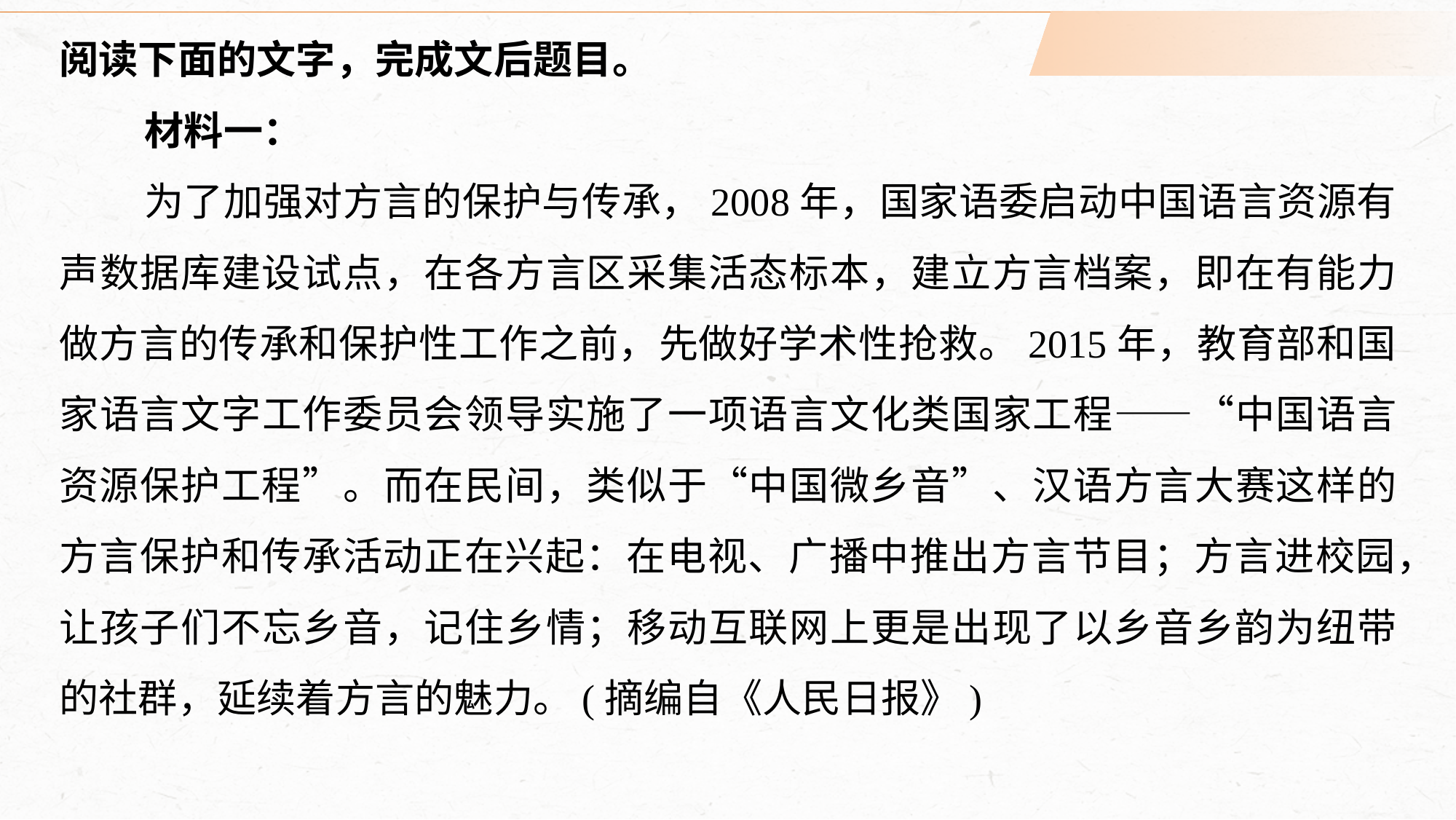

阅读下面的文字，完成文后题目。
材料一：
为了加强对方言的保护与传承，2008年，国家语委启动中国语言资源有声数据库建设试点，在各方言区采集活态标本，建立方言档案，即在有能力做方言的传承和保护性工作之前，先做好学术性抢救。2015年，教育部和国家语言文字工作委员会领导实施了一项语言文化类国家工程——“中国语言资源保护工程”。而在民间，类似于“中国微乡音”、汉语方言大赛这样的方言保护和传承活动正在兴起：在电视、广播中推出方言节目；方言进校园，让孩子们不忘乡音，记住乡情；移动互联网上更是出现了以乡音乡韵为纽带的社群，延续着方言的魅力。(摘编自《人民日报》)